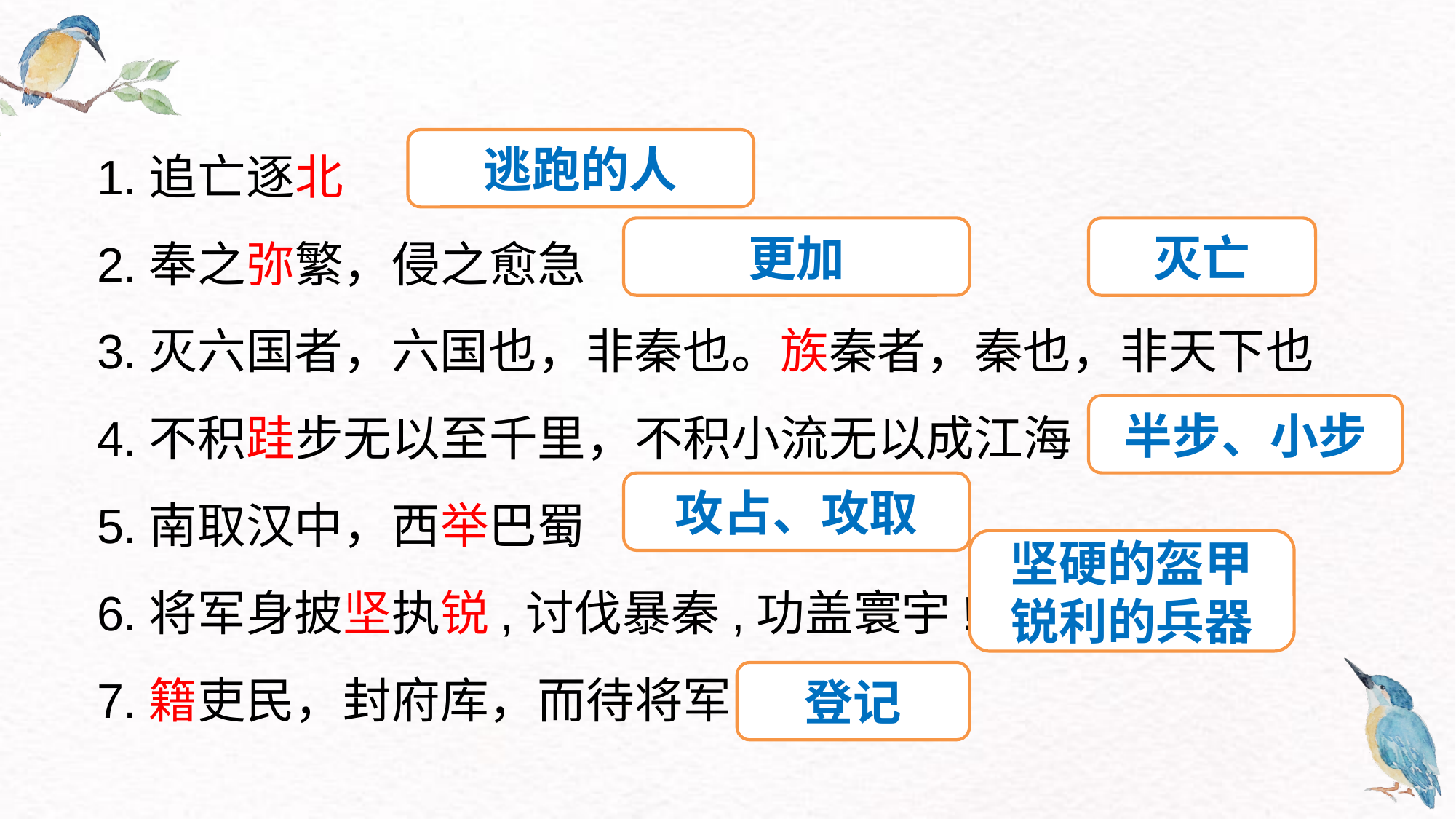

1.追亡逐北
2.奉之弥繁，侵之愈急
3.灭六国者，六国也，非秦也。族秦者，秦也，非天下也
4.不积跬步无以至千里，不积小流无以成江海
5.南取汉中，西举巴蜀
6.将军身披坚执锐,讨伐暴秦,功盖寰宇!
7.籍吏民，封府库，而待将军
逃跑的人
更加
灭亡
半步、小步
攻占、攻取
坚硬的盔甲
锐利的兵器
登记